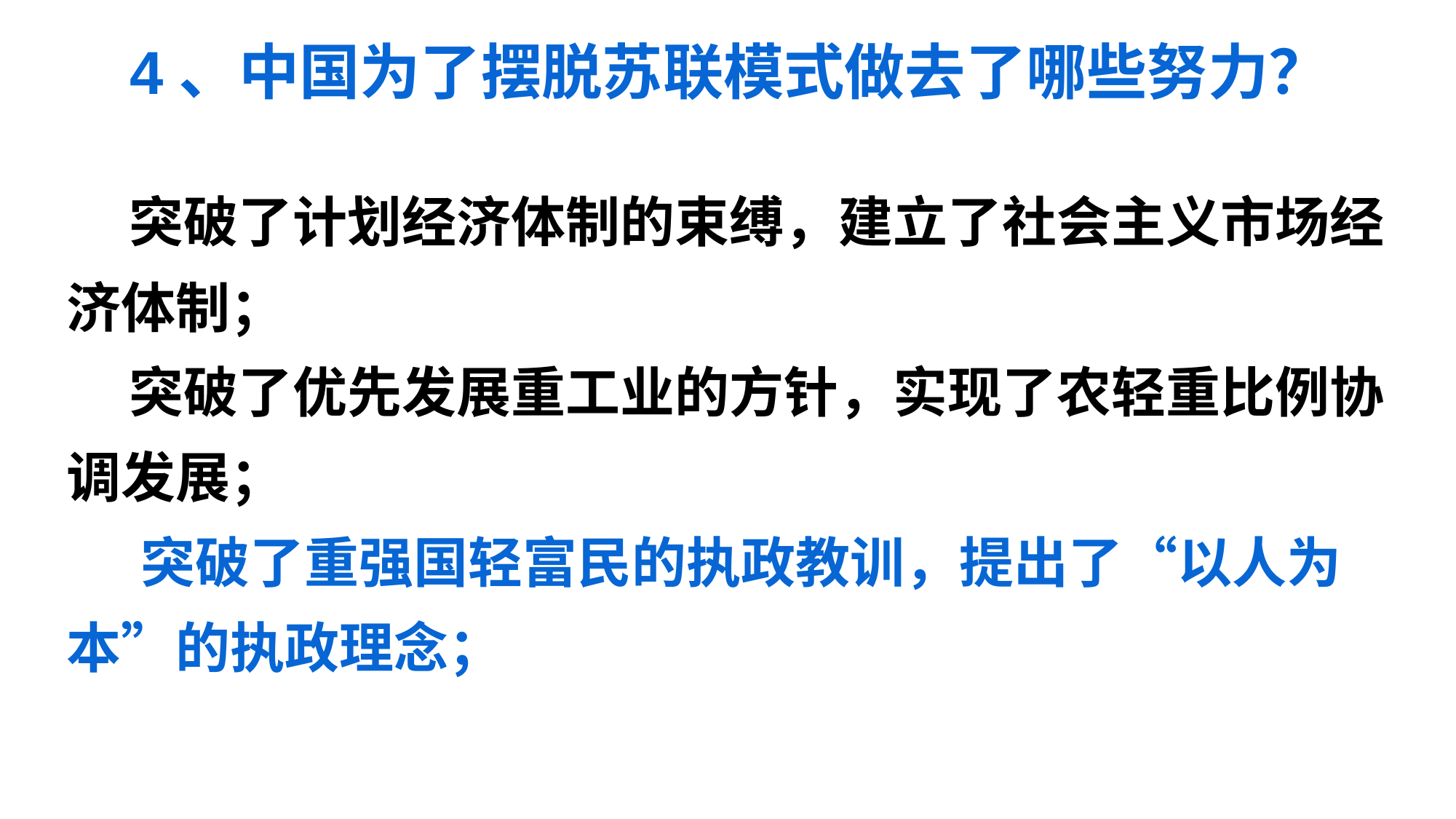

4、中国为了摆脱苏联模式做去了哪些努力？
    突破了计划经济体制的束缚，建立了社会主义市场经济体制；
    突破了优先发展重工业的方针，实现了农轻重比例协调发展；
     突破了重强国轻富民的执政教训，提出了“以人为本”的执政理念；